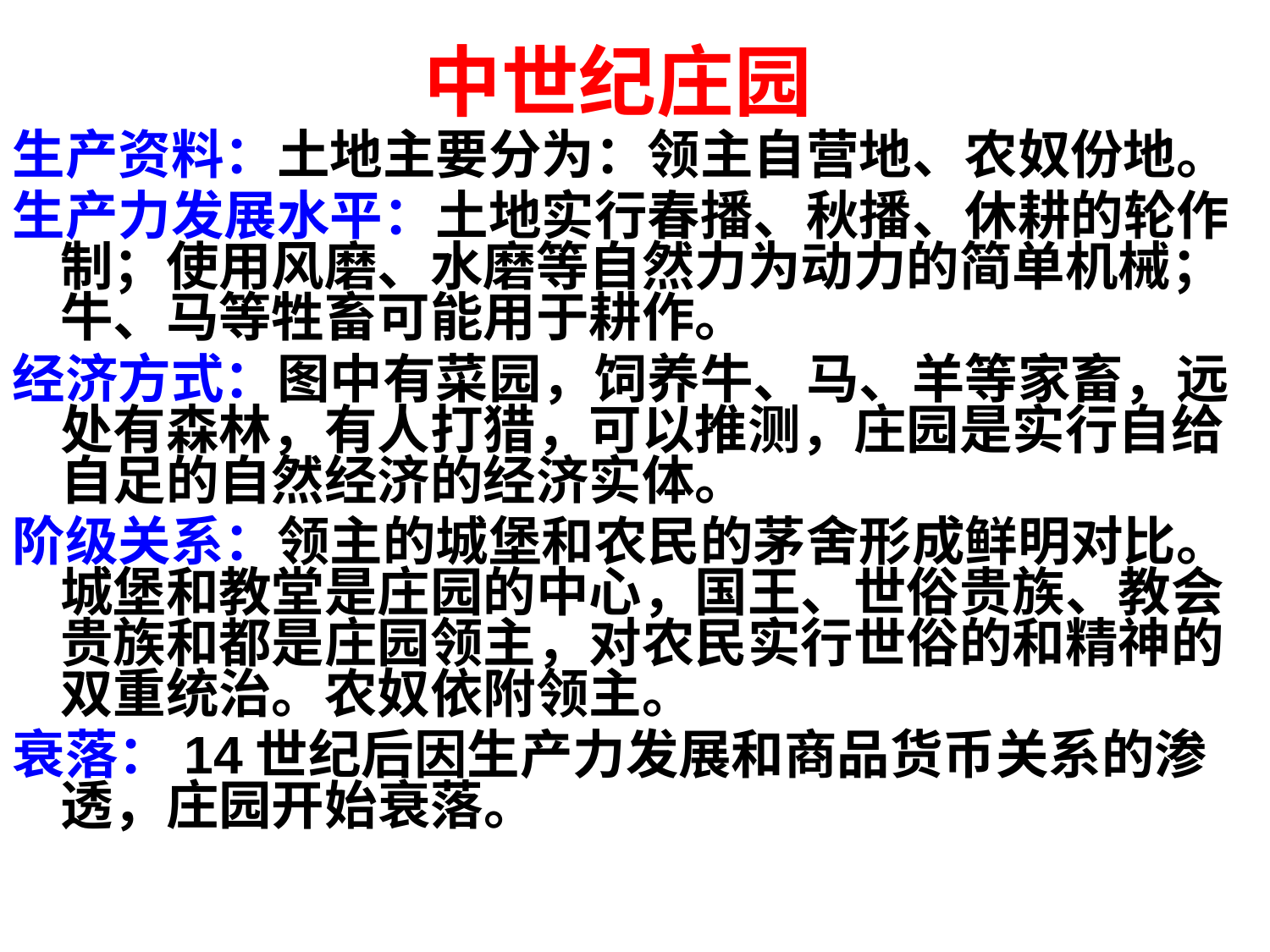

# 中世纪庄园
生产资料：土地主要分为：领主自营地、农奴份地。
生产力发展水平：土地实行春播、秋播、休耕的轮作制；使用风磨、水磨等自然力为动力的简单机械；牛、马等牲畜可能用于耕作。
经济方式：图中有菜园，饲养牛、马、羊等家畜，远处有森林，有人打猎，可以推测，庄园是实行自给自足的自然经济的经济实体。
阶级关系：领主的城堡和农民的茅舍形成鲜明对比。城堡和教堂是庄园的中心，国王、世俗贵族、教会贵族和都是庄园领主，对农民实行世俗的和精神的双重统治。农奴依附领主。
衰落：14世纪后因生产力发展和商品货币关系的渗透，庄园开始衰落。